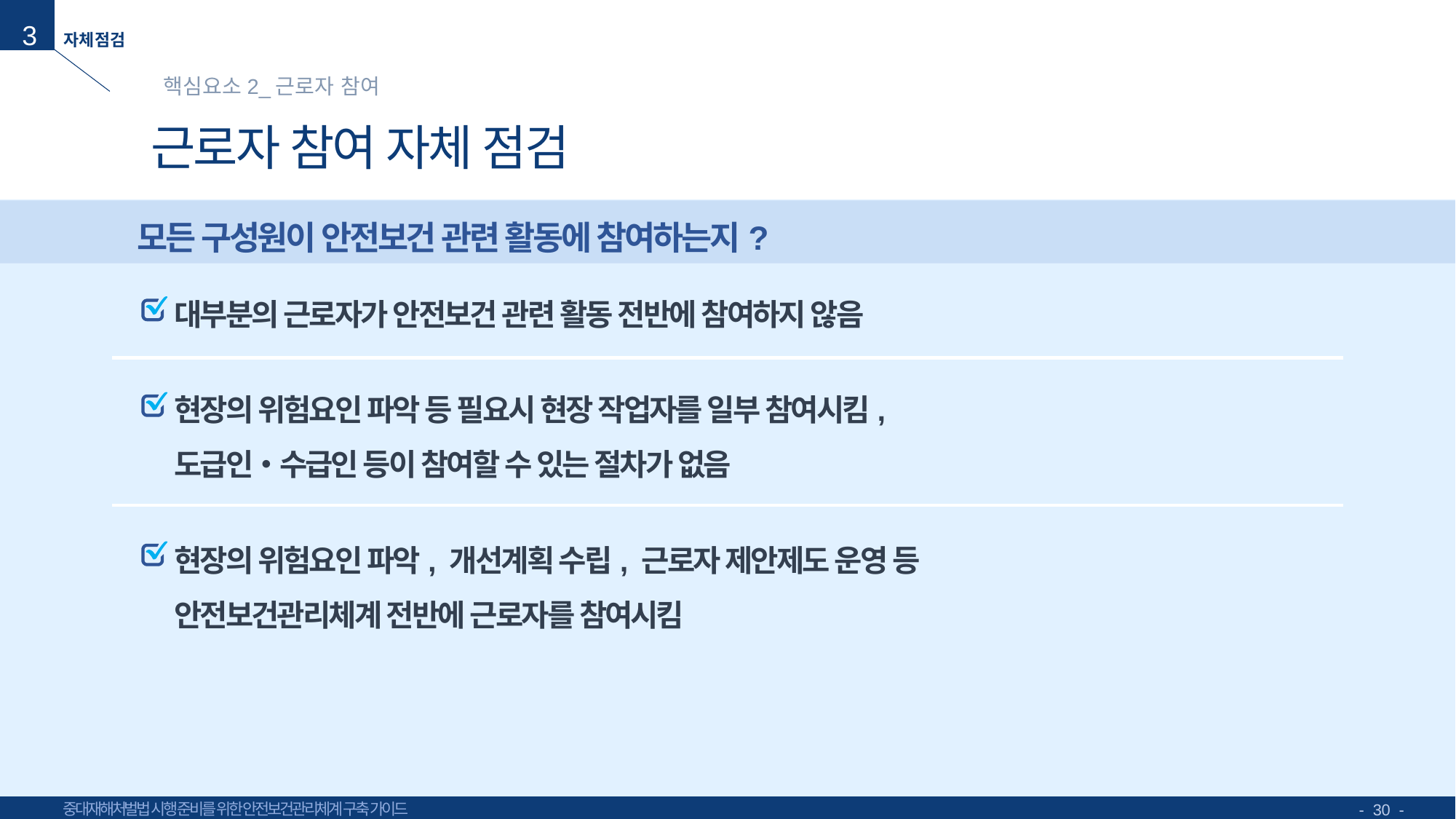

3
핵심요소2_근로자 참여
# 근로자 참여 자체 점검

모든 구성원이 안전보건 관련 활동에 참여하는지?
대부분의 근로자가 안전보건 관련 활동 전반에 참여하지 않음
현장의 위험요인 파악 등 필요시 현장 작업자를 일부 참여시킴,
도급인‧수급인 등이 참여할 수 있는 절차가 없음
현장의 위험요인 파악, 개선계획 수립, 근로자 제안제도 운영 등
안전보건관리체계 전반에 근로자를 참여시킴

-  30  -